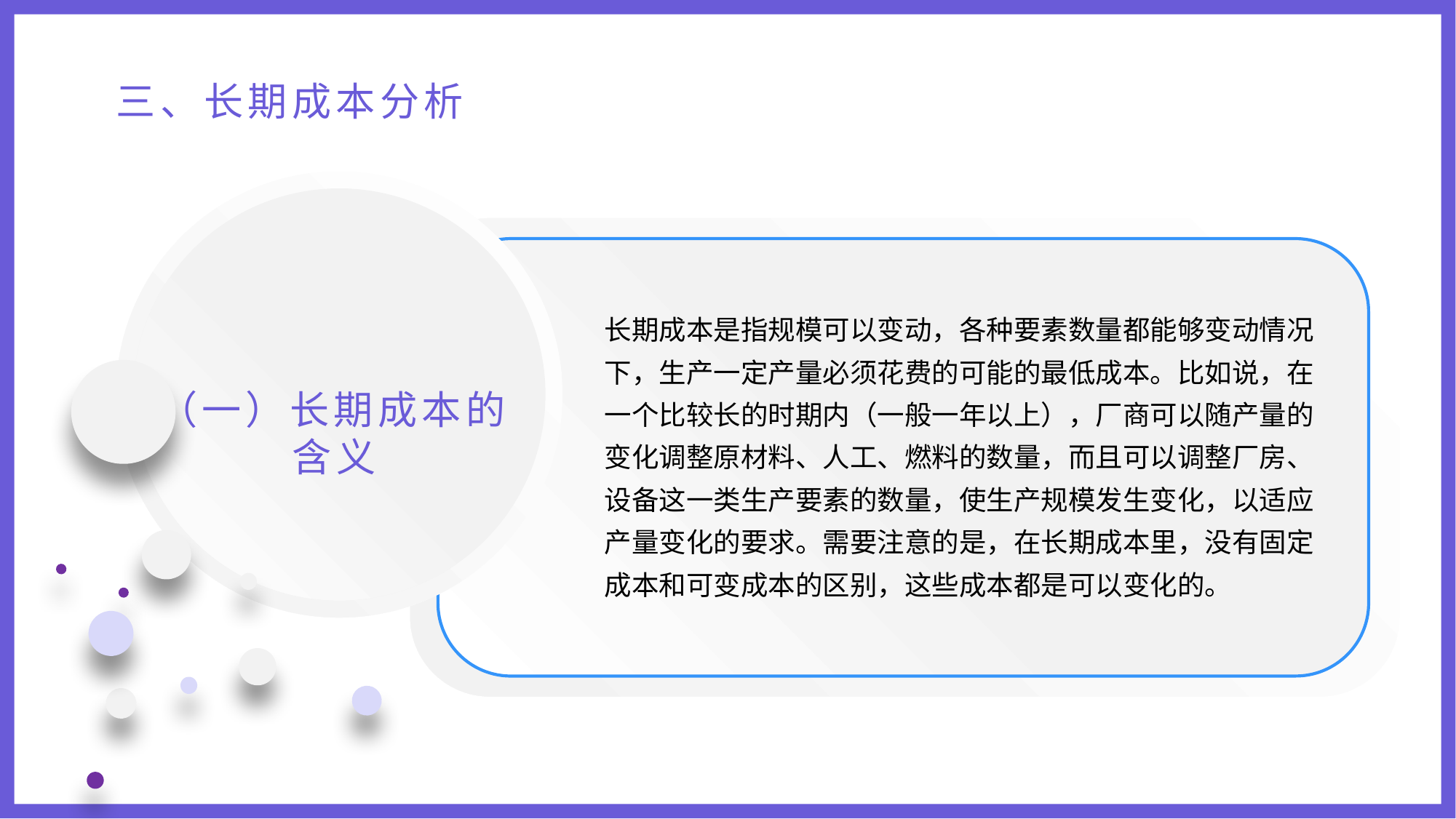

三、长期成本分析

长期成本是指规模可以变动，各种要素数量都能够变动情况下，生产一定产量必须花费的可能的最低成本。比如说，在一个比较长的时期内（一般一年以上），厂商可以随产量的变化调整原材料、人工、燃料的数量，而且可以调整厂房、设备这一类生产要素的数量，使生产规模发生变化，以适应产量变化的要求。需要注意的是，在长期成本里，没有固定成本和可变成本的区别，这些成本都是可以变化的。

（一）长期成本的含义